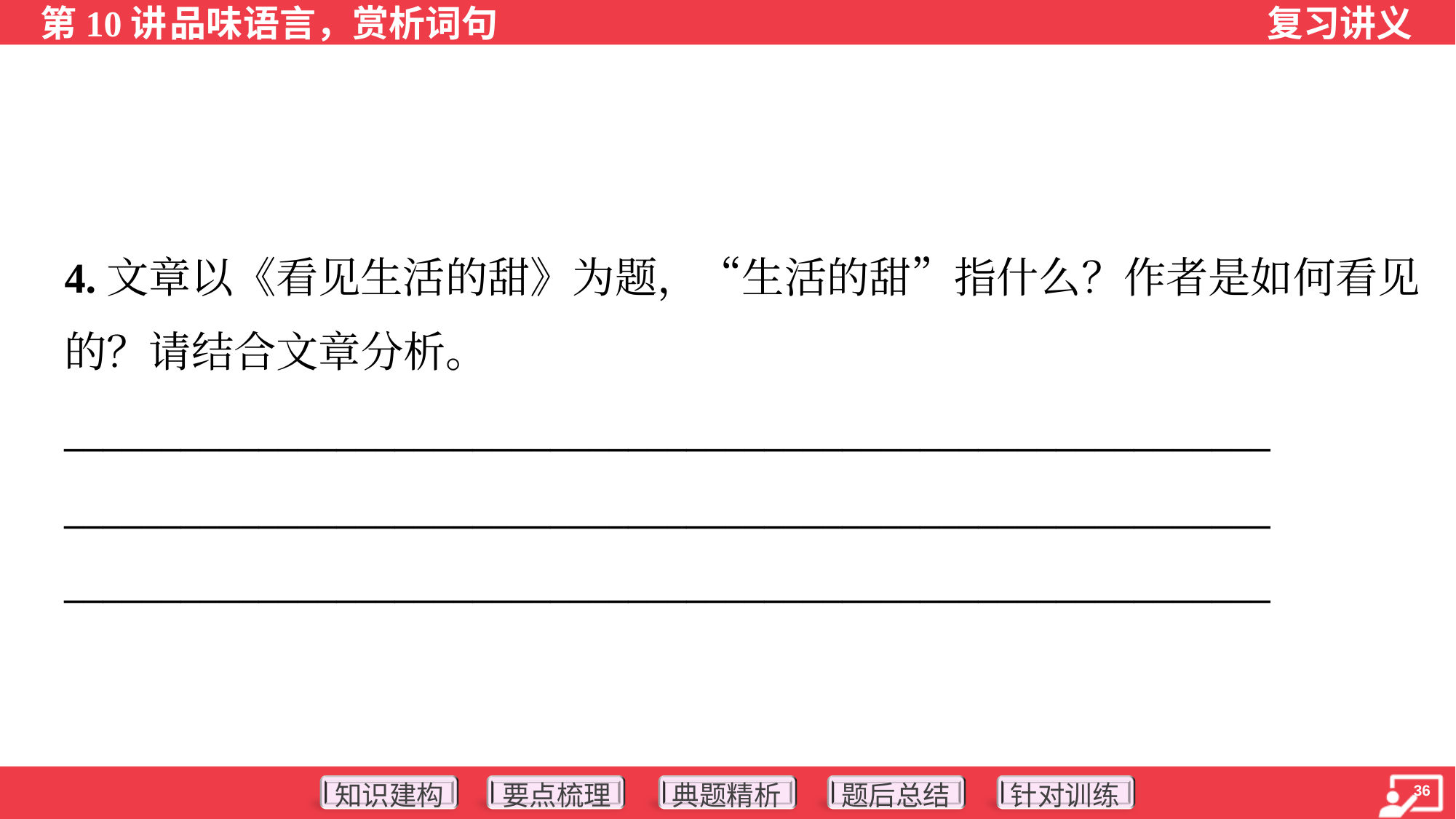

4.文章以《看见生活的甜》为题，“生活的甜”指什么？作者是如何看见
的？请结合文章分析。
______________________________________________________________
______________________________________________________________
______________________________________________________________